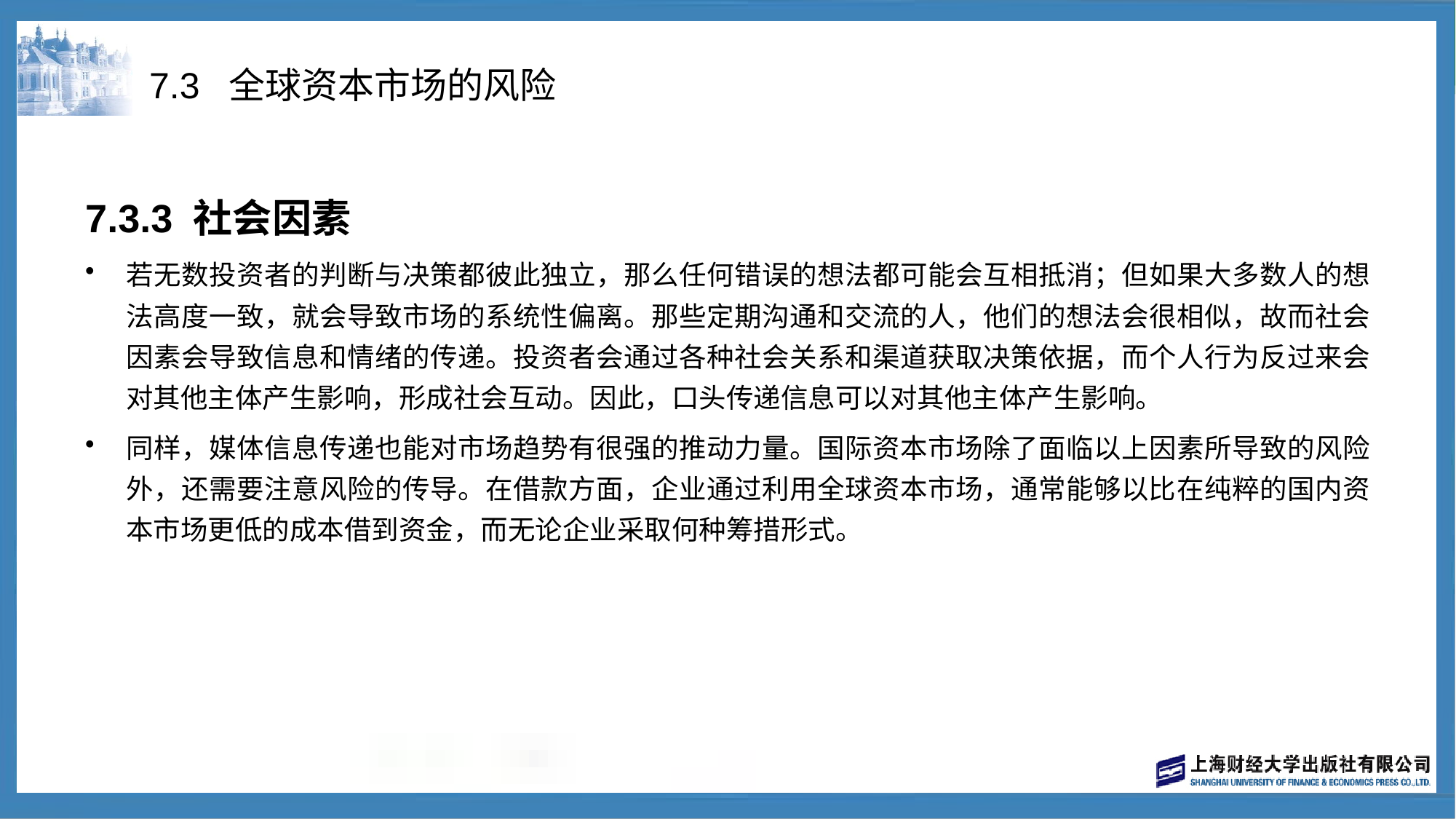

# 7.3  全球资本市场的风险
7.3.3 社会因素
若无数投资者的判断与决策都彼此独立，那么任何错误的想法都可能会互相抵消；但如果大多数人的想法高度一致，就会导致市场的系统性偏离。那些定期沟通和交流的人，他们的想法会很相似，故而社会因素会导致信息和情绪的传递。投资者会通过各种社会关系和渠道获取决策依据，而个人行为反过来会对其他主体产生影响，形成社会互动。因此，口头传递信息可以对其他主体产生影响。
同样，媒体信息传递也能对市场趋势有很强的推动力量。国际资本市场除了面临以上因素所导致的风险外，还需要注意风险的传导。在借款方面，企业通过利用全球资本市场，通常能够以比在纯粹的国内资本市场更低的成本借到资金，而无论企业采取何种筹措形式。